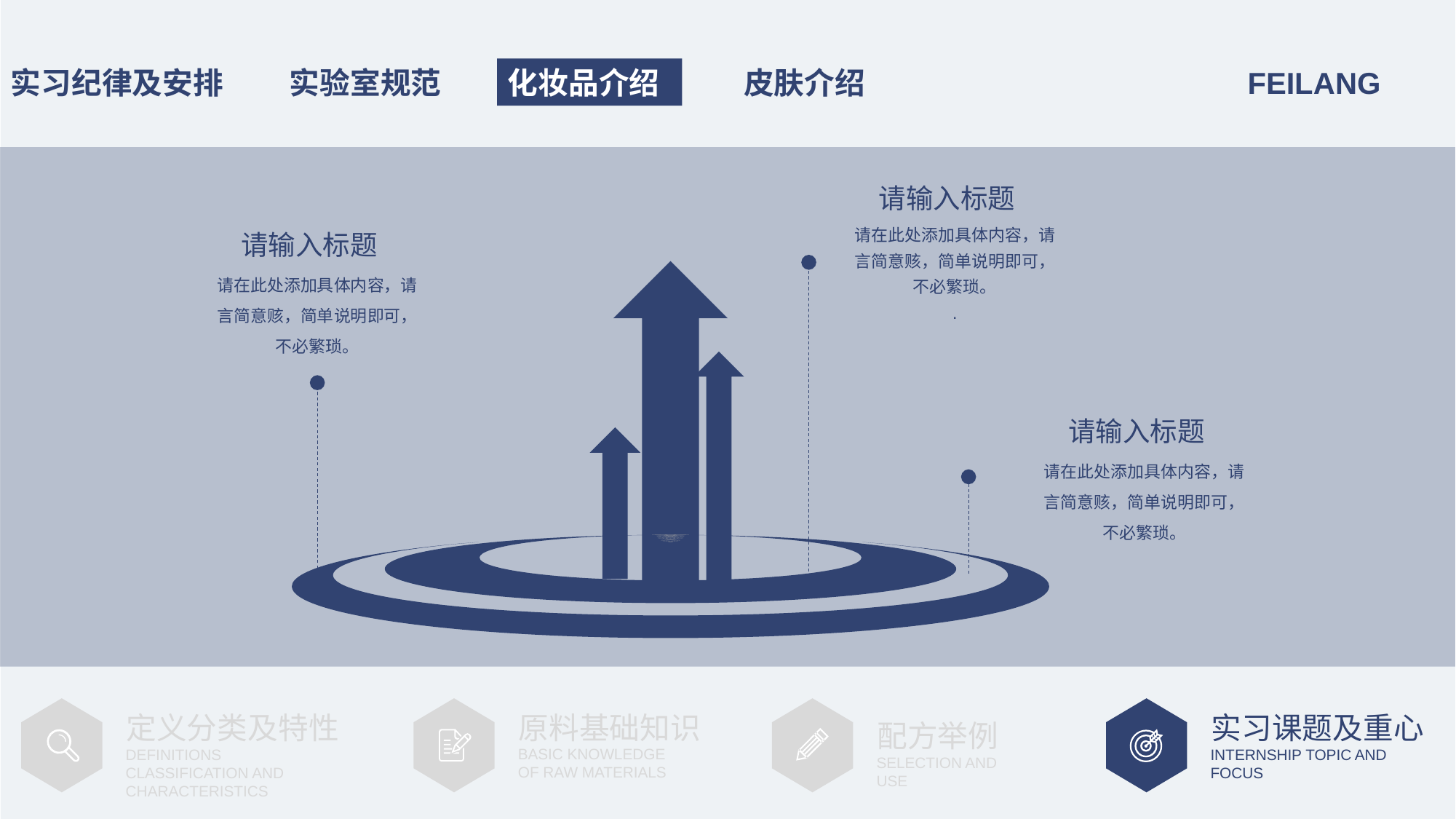

请输入标题
请在此处添加具体内容，请言简意赅，简单说明即可，不必繁琐。
.
请输入标题
请在此处添加具体内容，请言简意赅，简单说明即可，不必繁琐。

请输入标题
请在此处添加具体内容，请言简意赅，简单说明即可，不必繁琐。